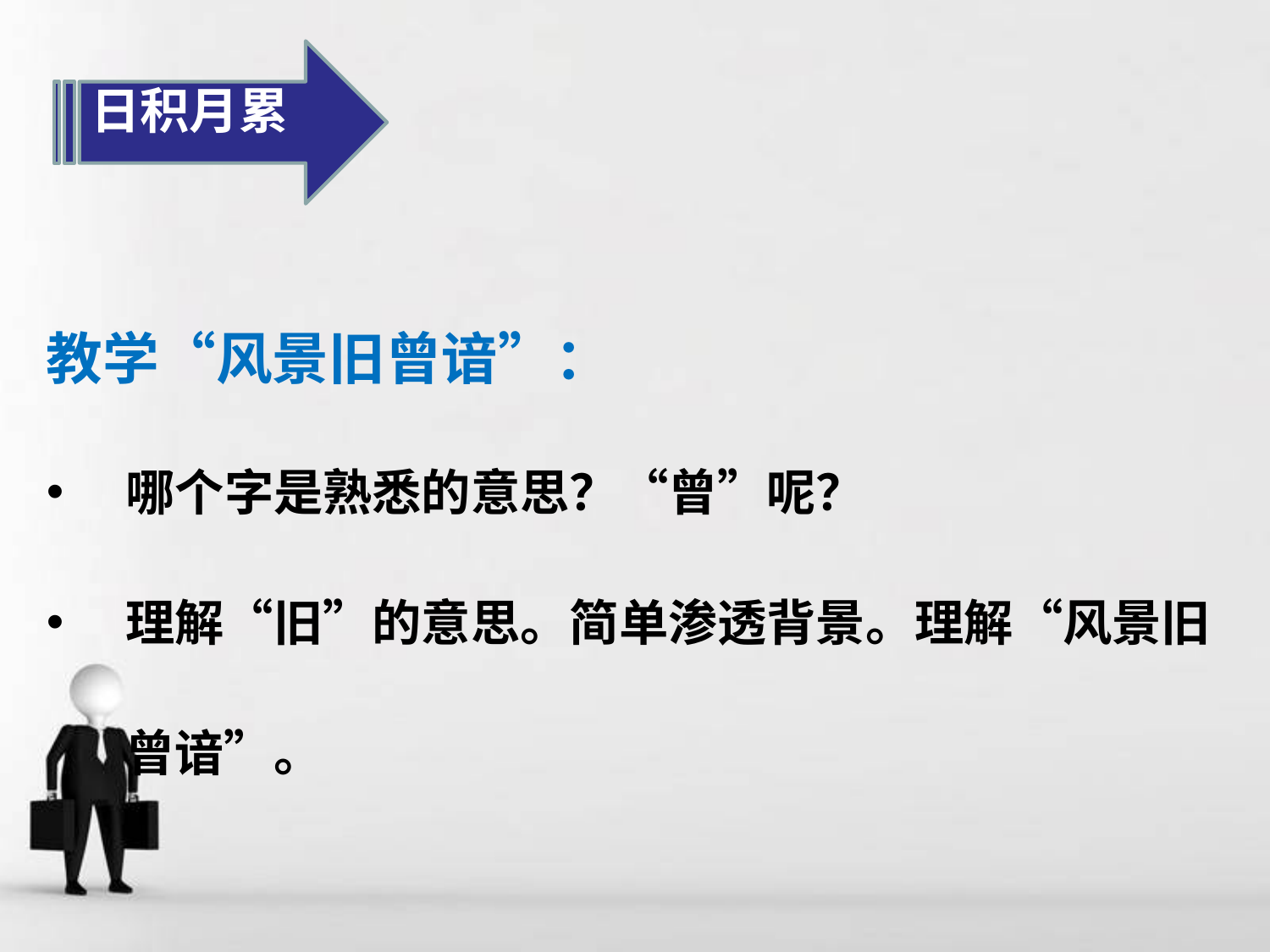

日积月累
教学“风景旧曾谙”：
哪个字是熟悉的意思？“曾”呢？
理解“旧”的意思。简单渗透背景。理解“风景旧曾谙”。